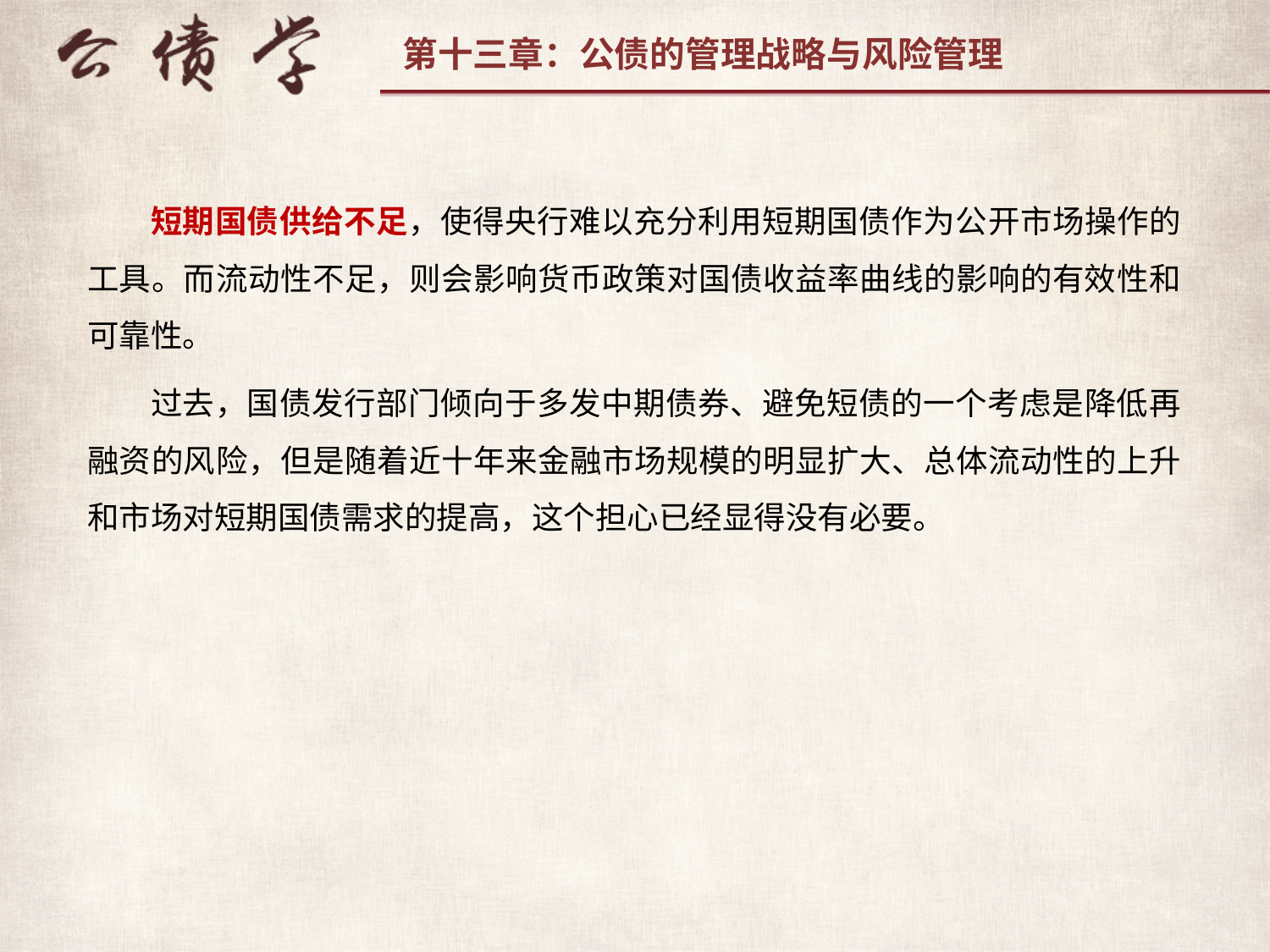

短期国债供给不足，使得央行难以充分利用短期国债作为公开市场操作的工具。而流动性不足，则会影响货币政策对国债收益率曲线的影响的有效性和可靠性。
过去，国债发行部门倾向于多发中期债券、避免短债的一个考虑是降低再融资的风险，但是随着近十年来金融市场规模的明显扩大、总体流动性的上升和市场对短期国债需求的提高，这个担心已经显得没有必要。

24